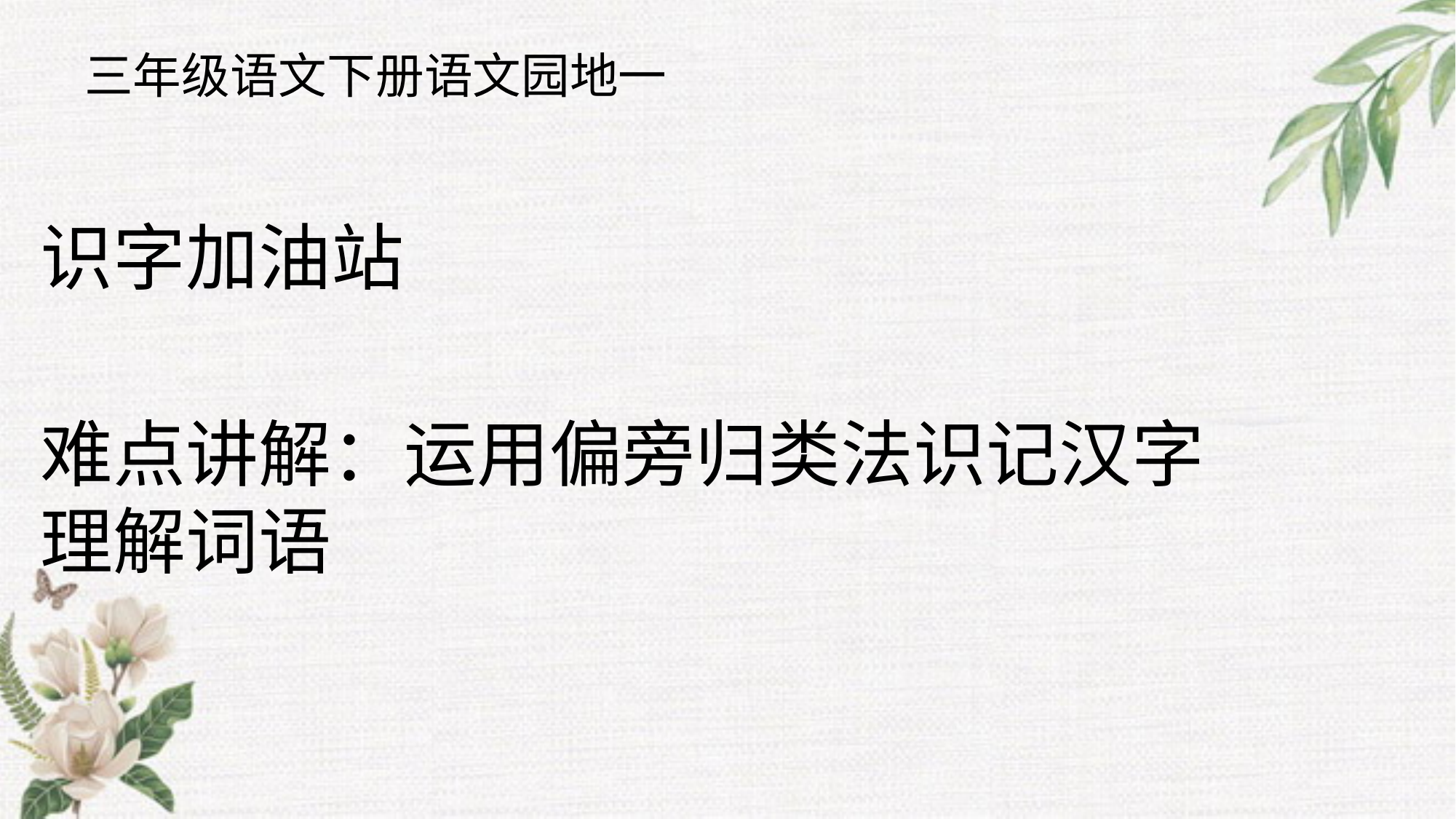

三年级语文下册语文园地一

识字加油站

难点讲解：运用偏旁归类法识记汉字理解词语
1